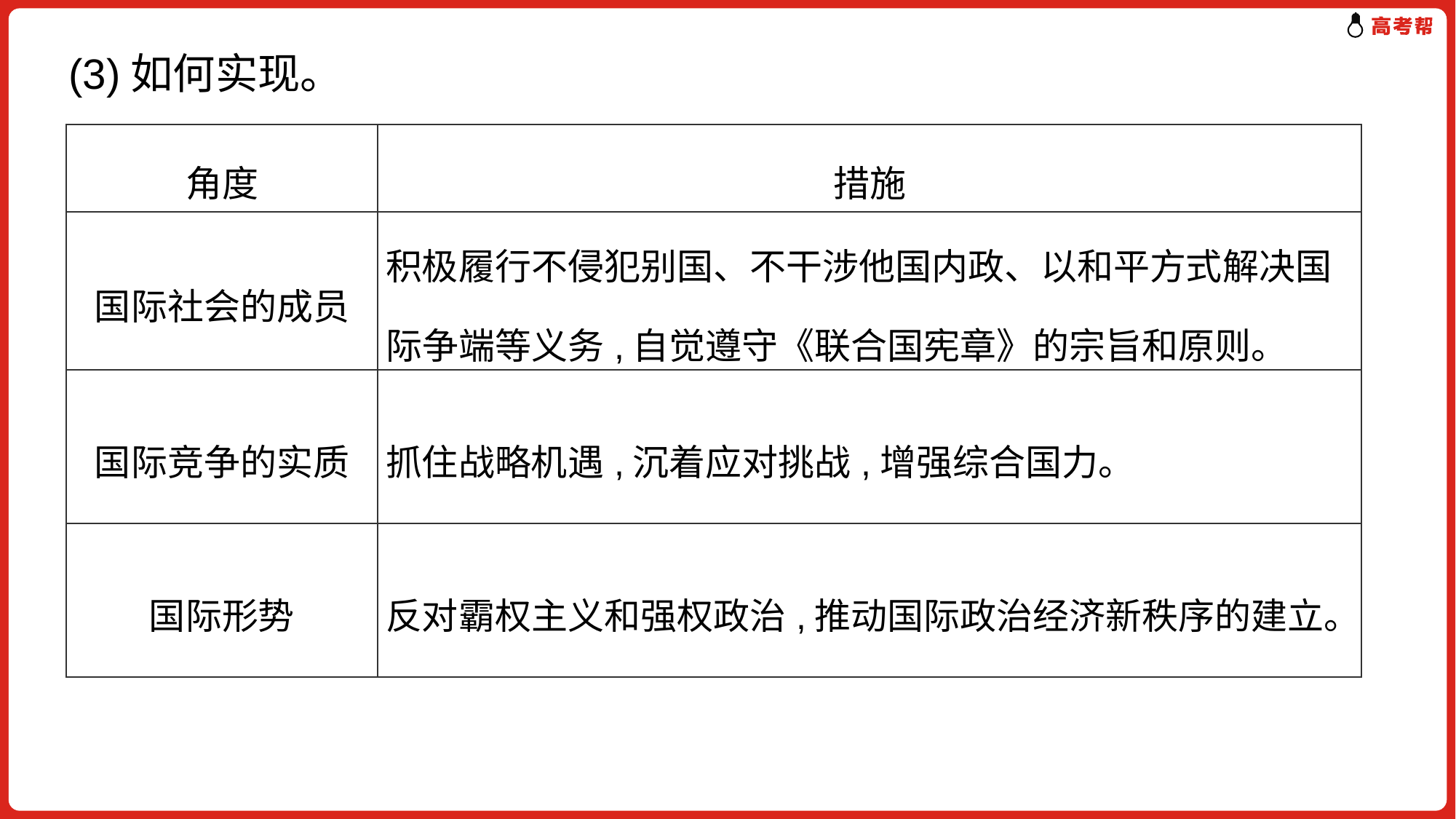

# (3)如何实现。
| 角度 | 措施 |
| --- | --- |
| 国际社会的成员 | 积极履行不侵犯别国、不干涉他国内政、以和平方式解决国际争端等义务,自觉遵守《联合国宪章》的宗旨和原则。 |
| 国际竞争的实质 | 抓住战略机遇,沉着应对挑战,增强综合国力。 |
| 国际形势 | 反对霸权主义和强权政治,推动国际政治经济新秩序的建立。 |